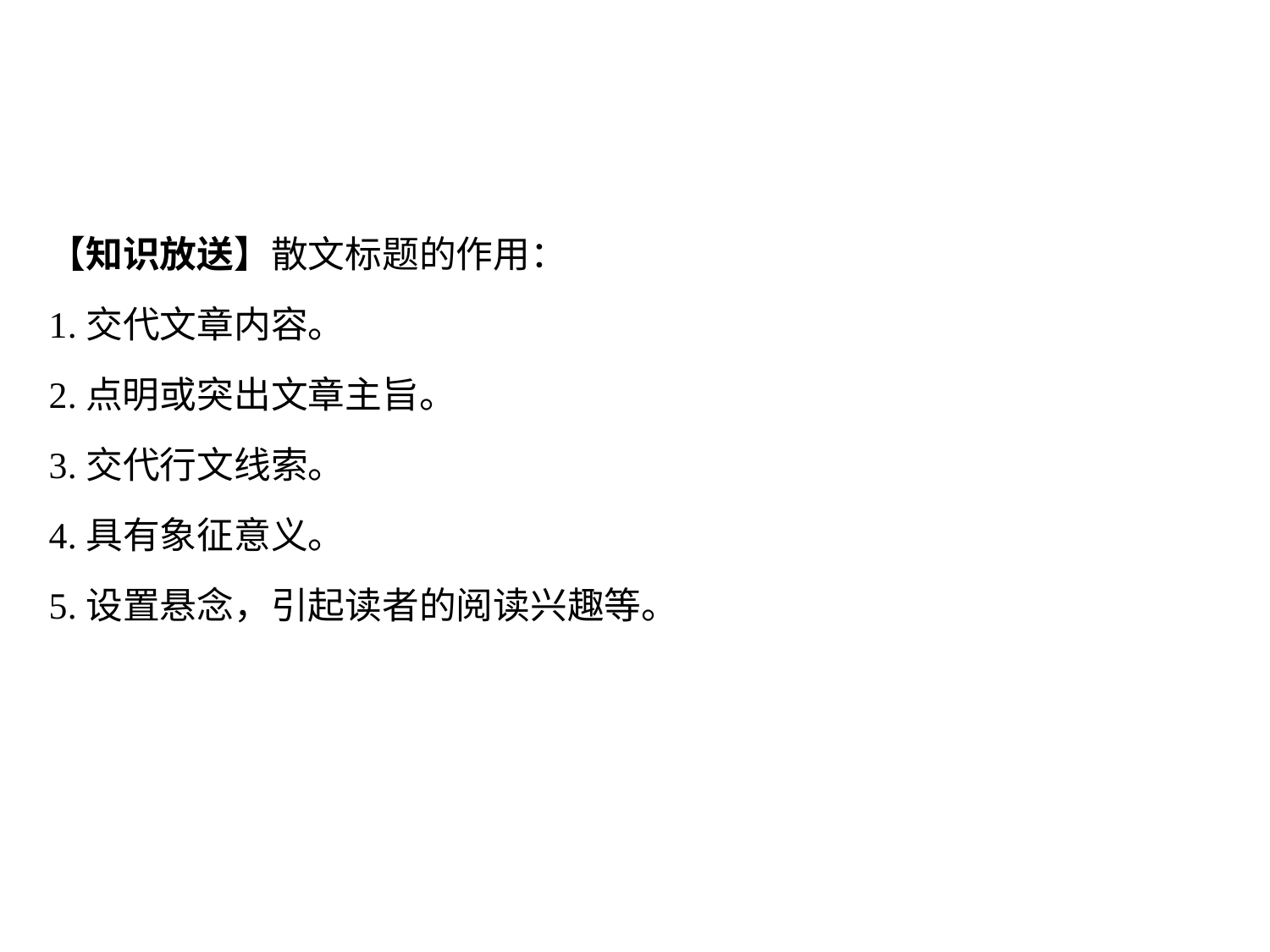

【知识放送】散文标题的作用：
1.交代文章内容。
2.点明或突出文章主旨。
3.交代行文线索。
4.具有象征意义。
5.设置悬念，引起读者的阅读兴趣等。